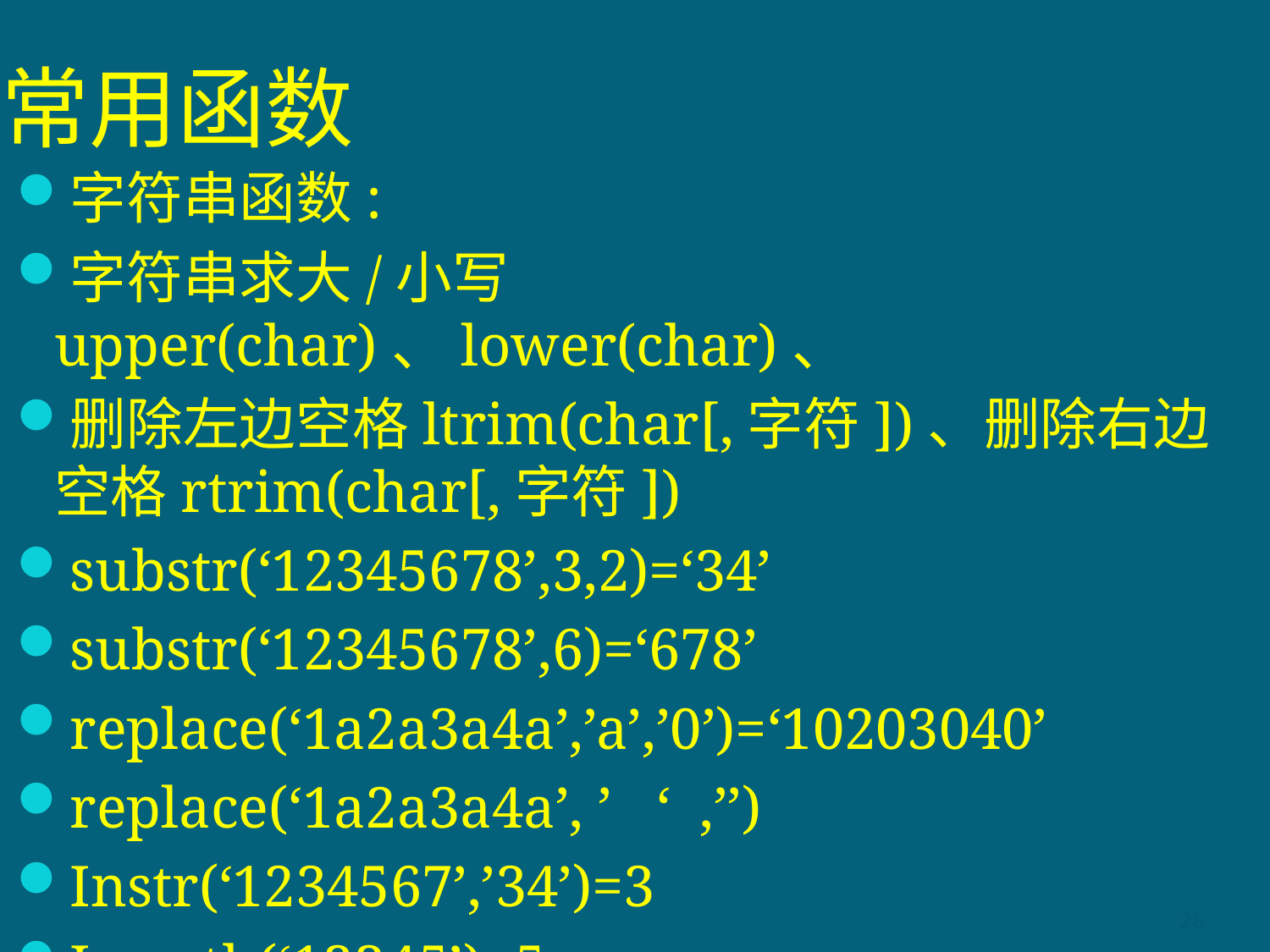

# 常用函数
字符串函数:
字符串求大/小写upper(char)、lower(char)、
删除左边空格ltrim(char[,字符])、删除右边空格rtrim(char[,字符])
substr(‘12345678’,3,2)=‘34’
substr(‘12345678’,6)=‘678’
replace(‘1a2a3a4a’,’a’,’0’)=‘10203040’
replace(‘1a2a3a4a’, ’   ‘  ,’’)
Instr(‘1234567’,’34’)=3
Length(‘12345’)=5

26